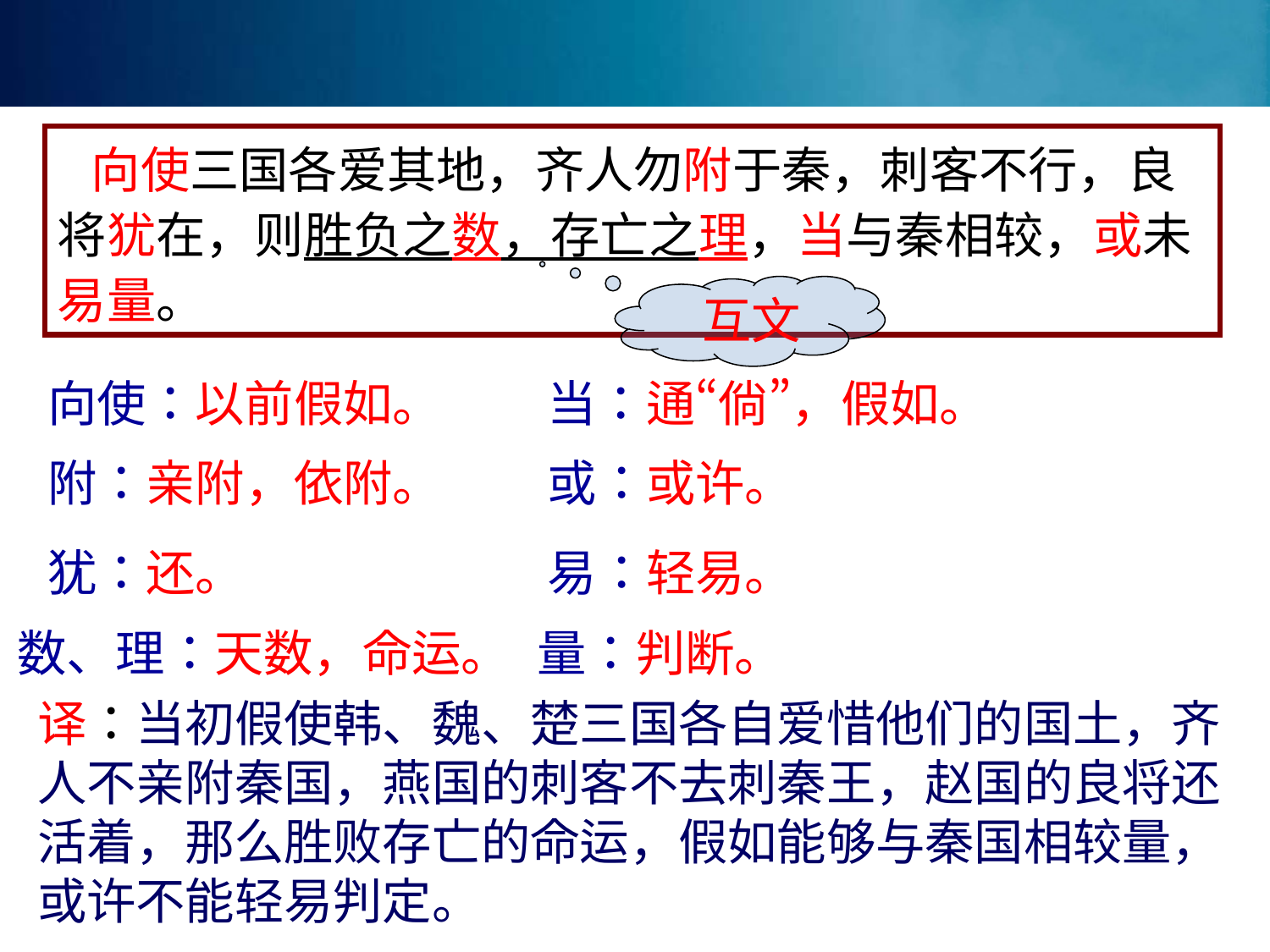

向使三国各爱其地，齐人勿附于秦，刺客不行，良将犹在，则胜负之数，存亡之理，当与秦相较，或未易量。

 互文

向使：以前假如。
当：通“倘”，假如。
附：亲附，依附。
或：或许。
犹：还。
易：轻易。
数、理：天数，命运。
量：判断。
译：当初假使韩、魏、楚三国各自爱惜他们的国土，齐人不亲附秦国，燕国的刺客不去刺秦王，赵国的良将还活着，那么胜败存亡的命运，假如能够与秦国相较量，或许不能轻易判定。